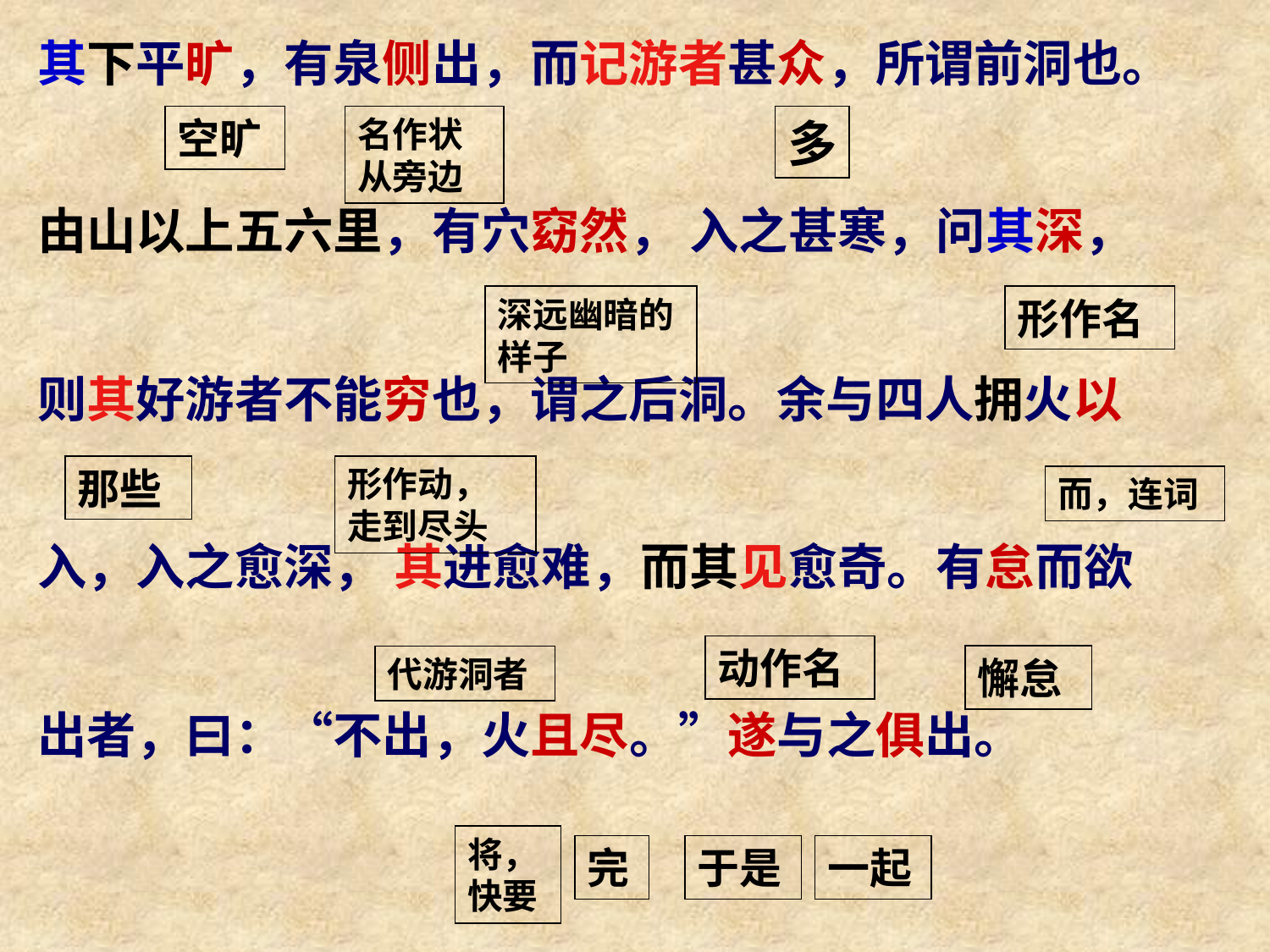

其下平旷，有泉侧出，而记游者甚众，所谓前洞也。

由山以上五六里，有穴窈然， 入之甚寒，问其深，

则其好游者不能穷也，谓之后洞。余与四人拥火以

入，入之愈深， 其进愈难，而其见愈奇。有怠而欲

出者，曰：“不出，火且尽。”遂与之俱出。
空旷
名作状从旁边
多
深远幽暗的样子
形作名
那些
形作动，走到尽头
而，连词

动作名
代游洞者
懈怠
将，快要
完
于是
一起